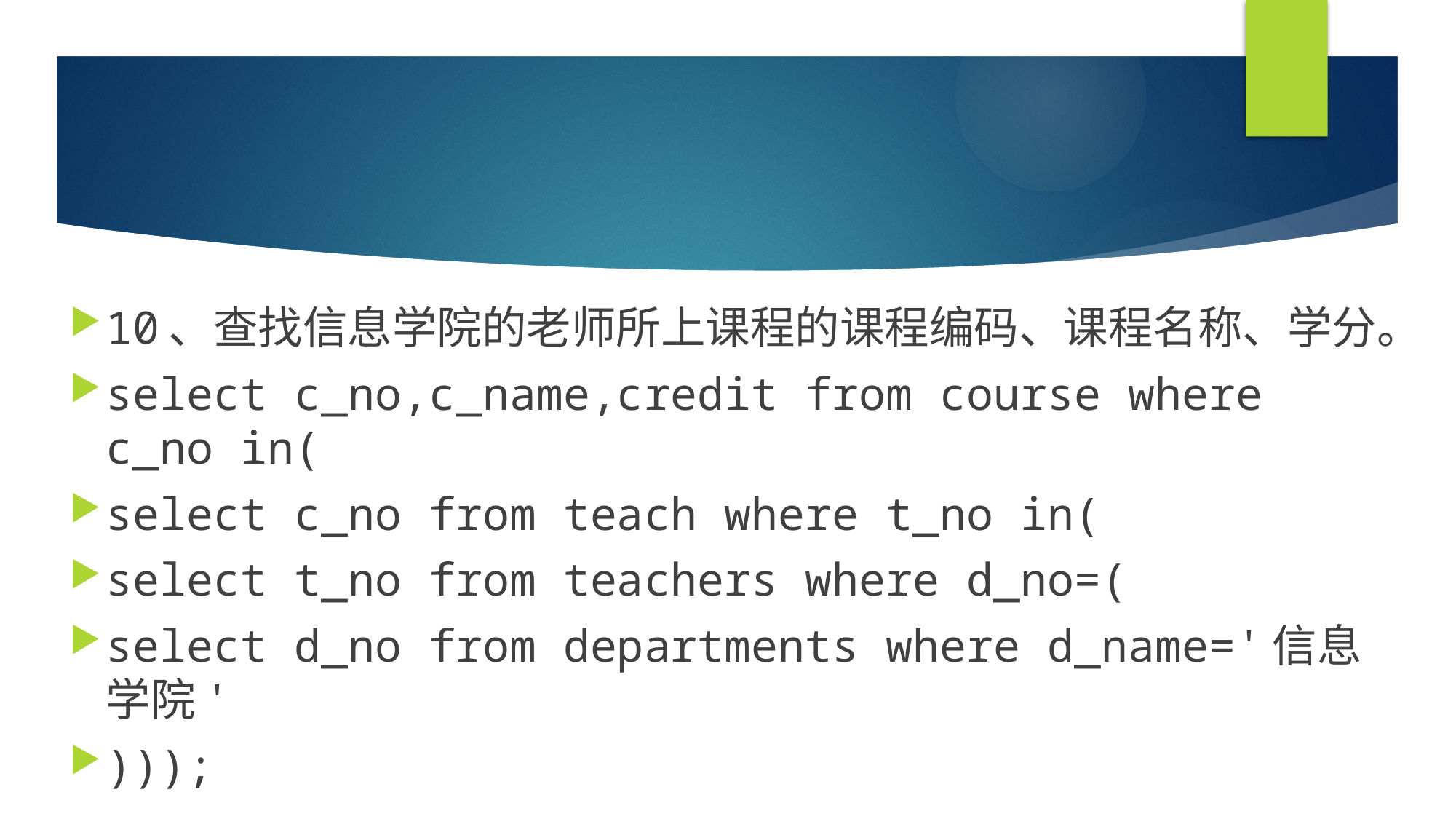

#
10、查找信息学院的老师所上课程的课程编码、课程名称、学分。
select c_no,c_name,credit from course where c_no in(
select c_no from teach where t_no in(
select t_no from teachers where d_no=(
select d_no from departments where d_name='信息学院'
)));